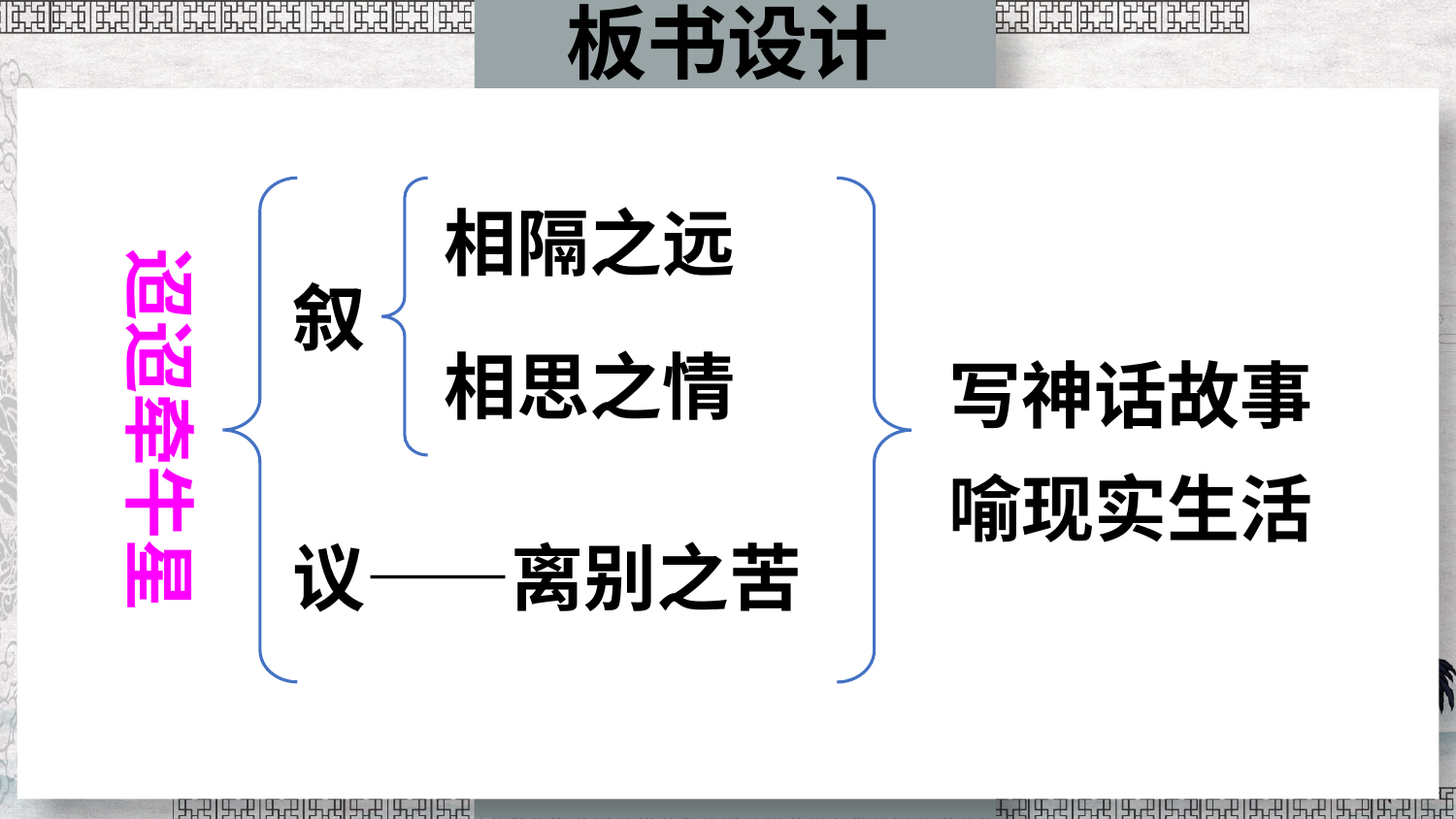

板书设计

相隔之远
迢迢牵牛星
叙
写神话故事
喻现实生活
相思之情
议——离别之苦